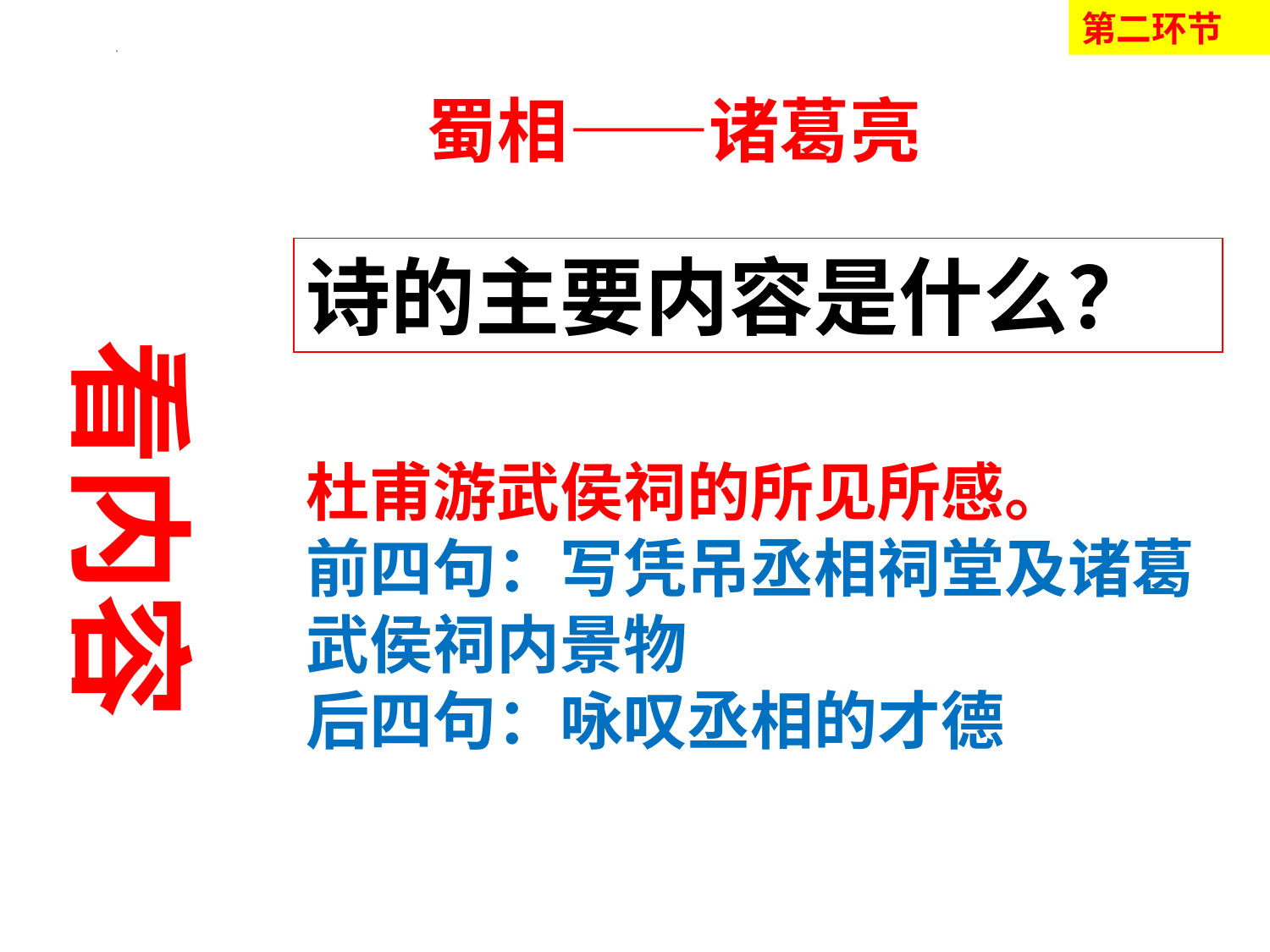

第二环节
蜀相——诸葛亮
诗的主要内容是什么？
看内容
杜甫游武侯祠的所见所感。
前四句：写凭吊丞相祠堂及诸葛武侯祠内景物
后四句：咏叹丞相的才德